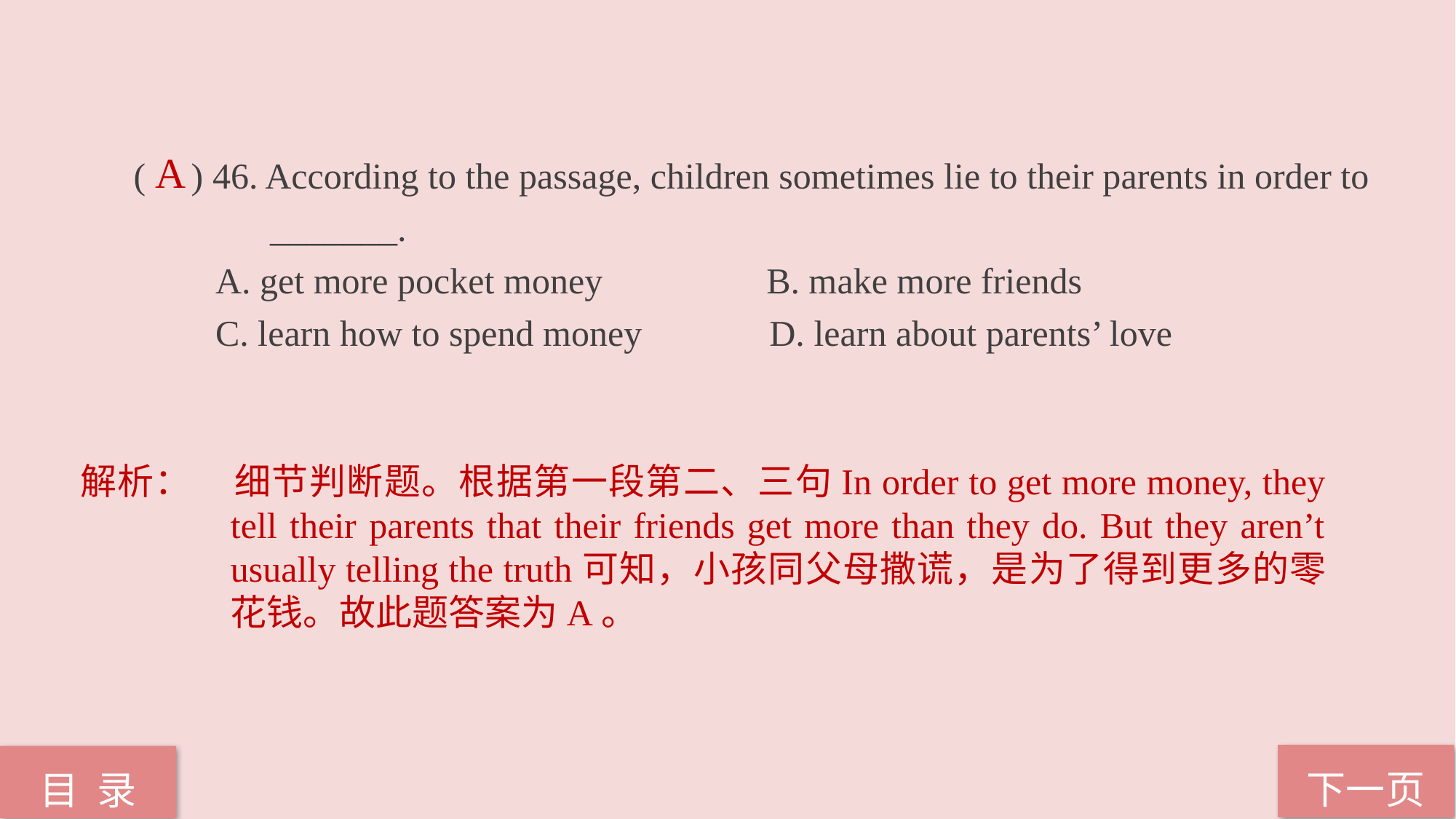

(     ) 46. According to the passage, children sometimes lie to their parents in order to
	   _______.
         A. get more pocket money                  B. make more friends
         C. learn how to spend money              D. learn about parents’ love
A
解析：	细节判断题。根据第一段第二、三句In order to get more money, they tell their parents that their friends get more than they do. But they aren’t usually telling the truth可知，小孩同父母撒谎，是为了得到更多的零花钱。故此题答案为A。